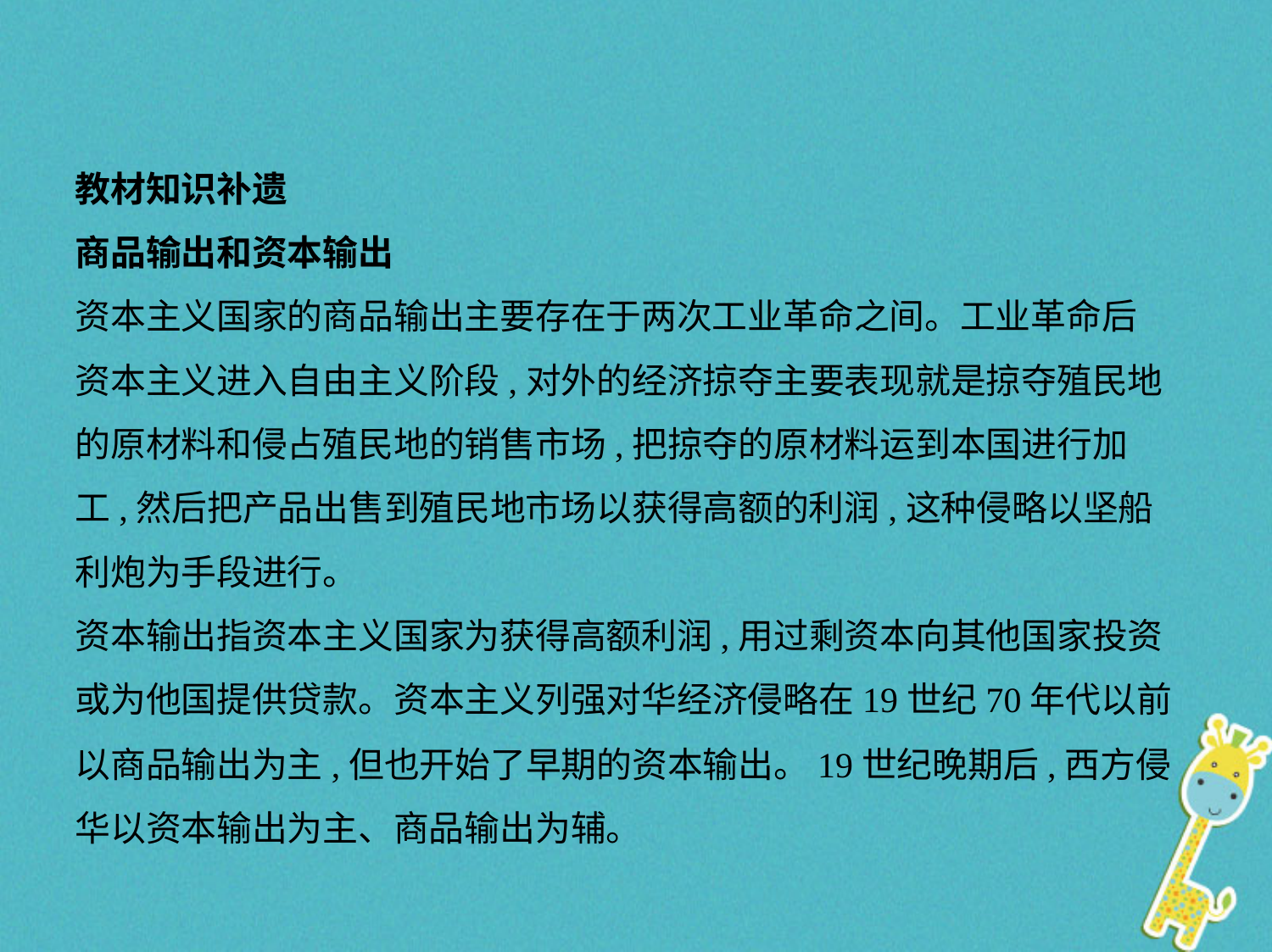

教材知识补遗
商品输出和资本输出
资本主义国家的商品输出主要存在于两次工业革命之间。工业革命后
资本主义进入自由主义阶段,对外的经济掠夺主要表现就是掠夺殖民地
的原材料和侵占殖民地的销售市场,把掠夺的原材料运到本国进行加
工,然后把产品出售到殖民地市场以获得高额的利润,这种侵略以坚船
利炮为手段进行。
资本输出指资本主义国家为获得高额利润,用过剩资本向其他国家投资
或为他国提供贷款。资本主义列强对华经济侵略在19世纪70年代以前
以商品输出为主,但也开始了早期的资本输出。19世纪晚期后,西方侵
华以资本输出为主、商品输出为辅。